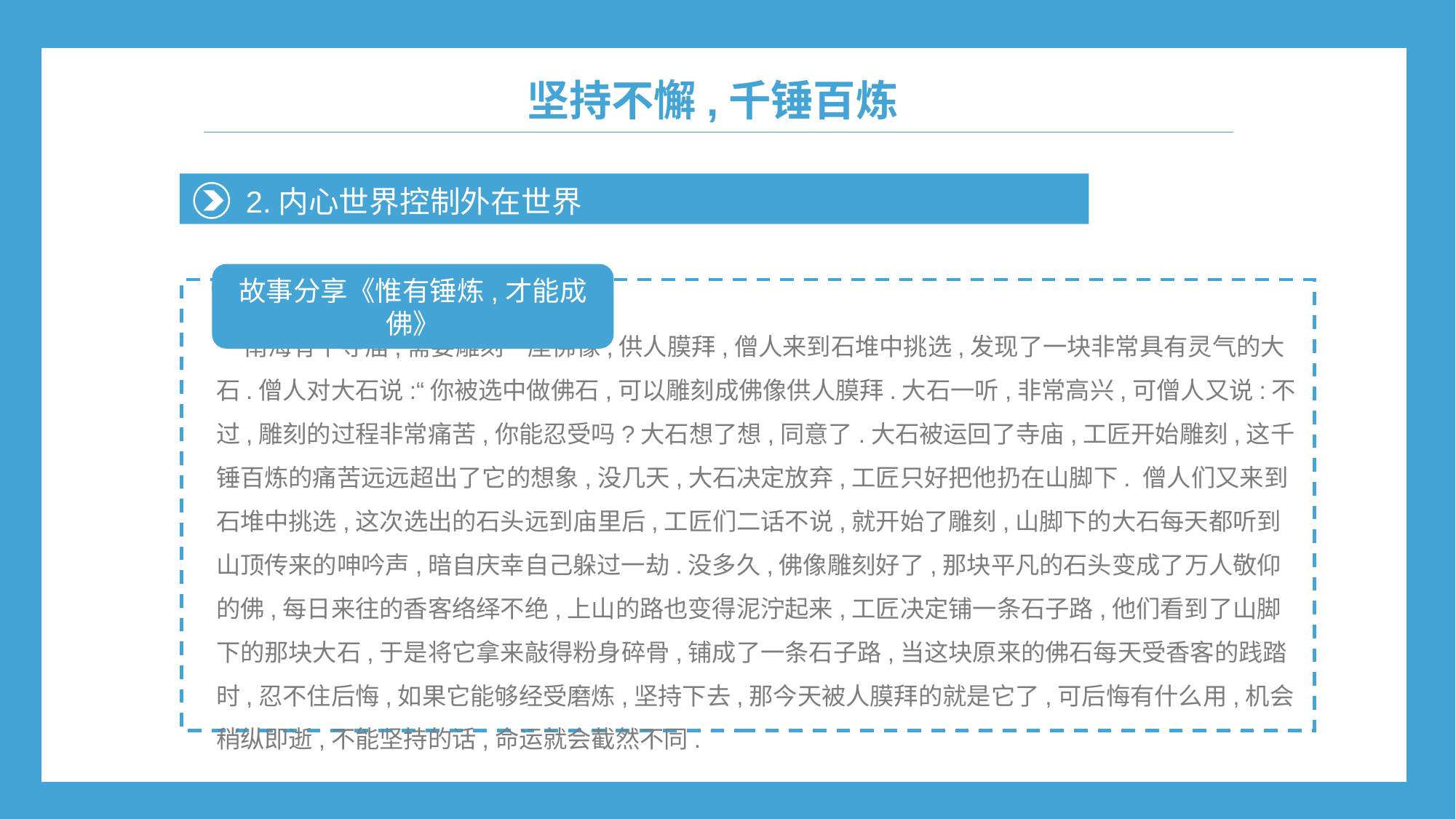

坚持不懈,千锤百炼

2.内心世界控制外在世界

故事分享《惟有锤炼,才能成佛》

    南海有个寺庙,需要雕刻一座佛像,供人膜拜,僧人来到石堆中挑选,发现了一块非常具有灵气的大石.僧人对大石说:“你被选中做佛石,可以雕刻成佛像供人膜拜.大石一听,非常高兴,可僧人又说:不过,雕刻的过程非常痛苦,你能忍受吗?大石想了想,同意了.大石被运回了寺庙,工匠开始雕刻,这千锤百炼的痛苦远远超出了它的想象,没几天,大石决定放弃,工匠只好把他扔在山脚下. 僧人们又来到石堆中挑选,这次选出的石头远到庙里后,工匠们二话不说,就开始了雕刻,山脚下的大石每天都听到山顶传来的呻吟声,暗自庆幸自己躲过一劫.没多久,佛像雕刻好了,那块平凡的石头变成了万人敬仰的佛,每日来往的香客络绎不绝,上山的路也变得泥泞起来,工匠决定铺一条石子路,他们看到了山脚下的那块大石,于是将它拿来敲得粉身碎骨,铺成了一条石子路,当这块原来的佛石每天受香客的践踏时,忍不住后悔,如果它能够经受磨炼,坚持下去,那今天被人膜拜的就是它了,可后悔有什么用,机会稍纵即逝,不能坚持的话,命运就会截然不同.